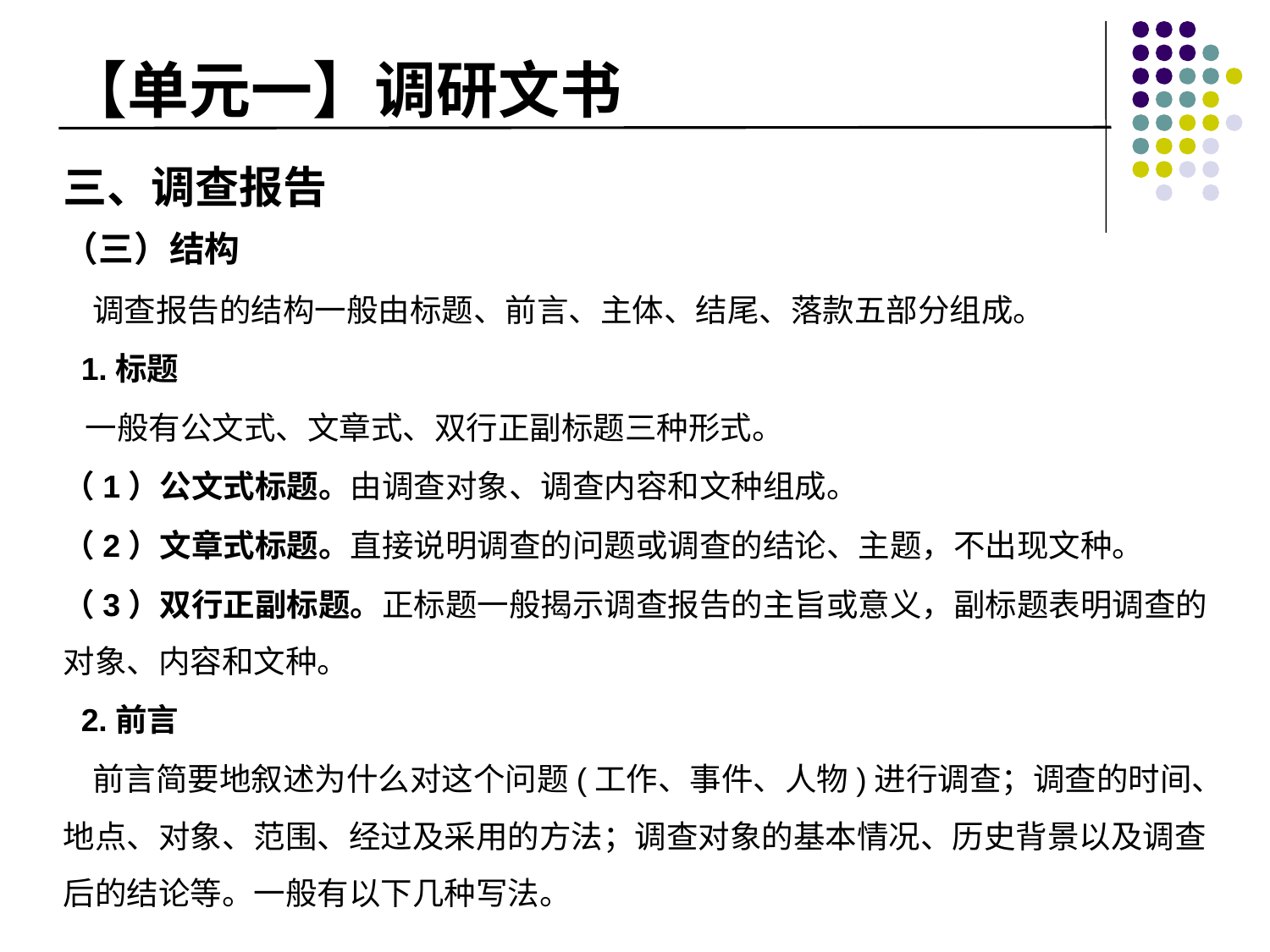

# 【单元一】调研文书
三、调查报告
（三）结构
   调查报告的结构一般由标题、前言、主体、结尾、落款五部分组成。
  1.标题
  一般有公文式、文章式、双行正副标题三种形式。
（1）公文式标题。由调查对象、调查内容和文种组成。
（2）文章式标题。直接说明调查的问题或调查的结论、主题，不出现文种。
（3）双行正副标题。正标题一般揭示调查报告的主旨或意义，副标题表明调查的对象、内容和文种。
  2.前言
   前言简要地叙述为什么对这个问题(工作、事件、人物)进行调查；调查的时间、地点、对象、范围、经过及采用的方法；调查对象的基本情况、历史背景以及调查后的结论等。一般有以下几种写法。